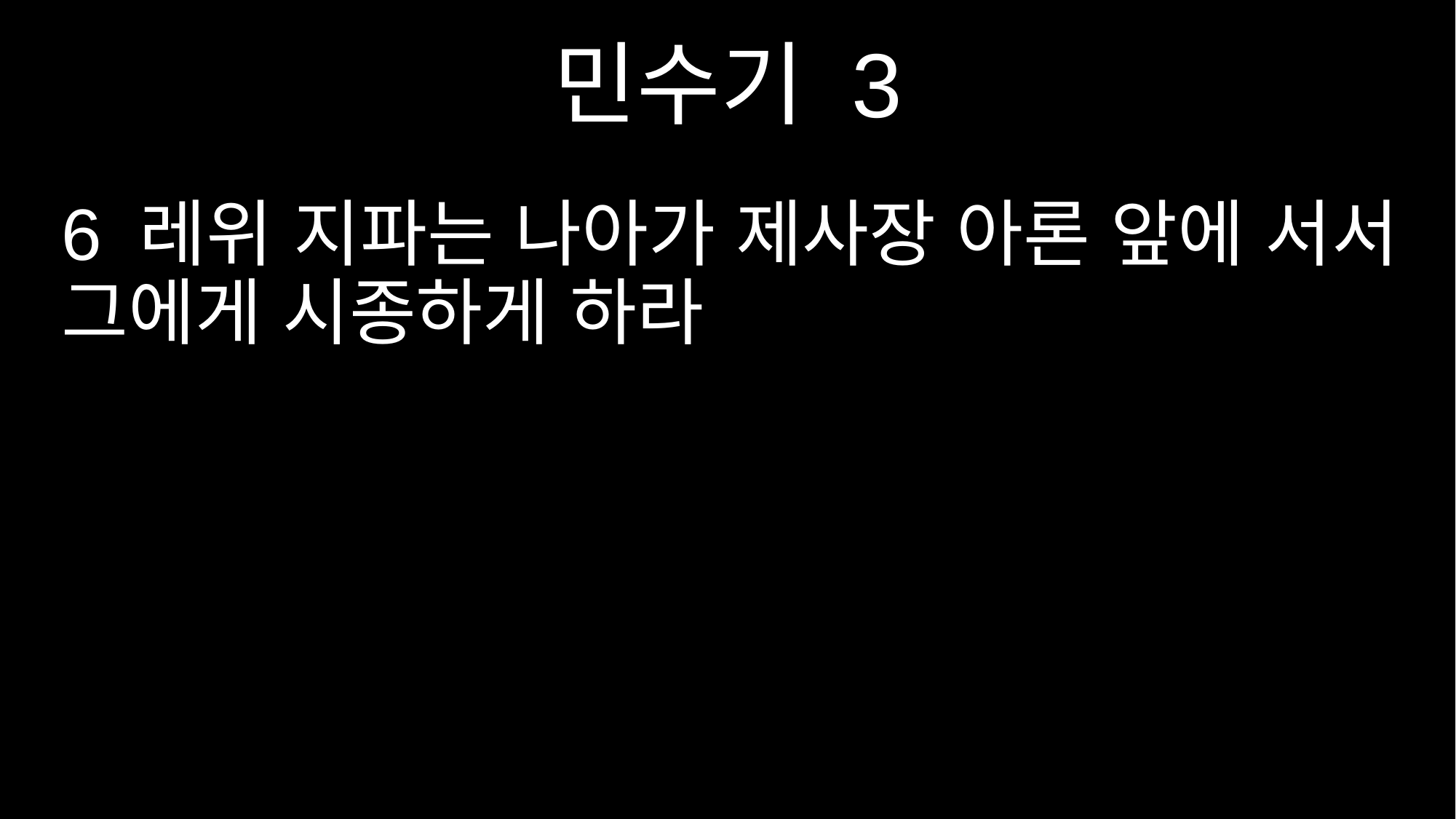

민수기 3
6 레위 지파는 나아가 제사장 아론 앞에 서서 그에게 시종하게 하라